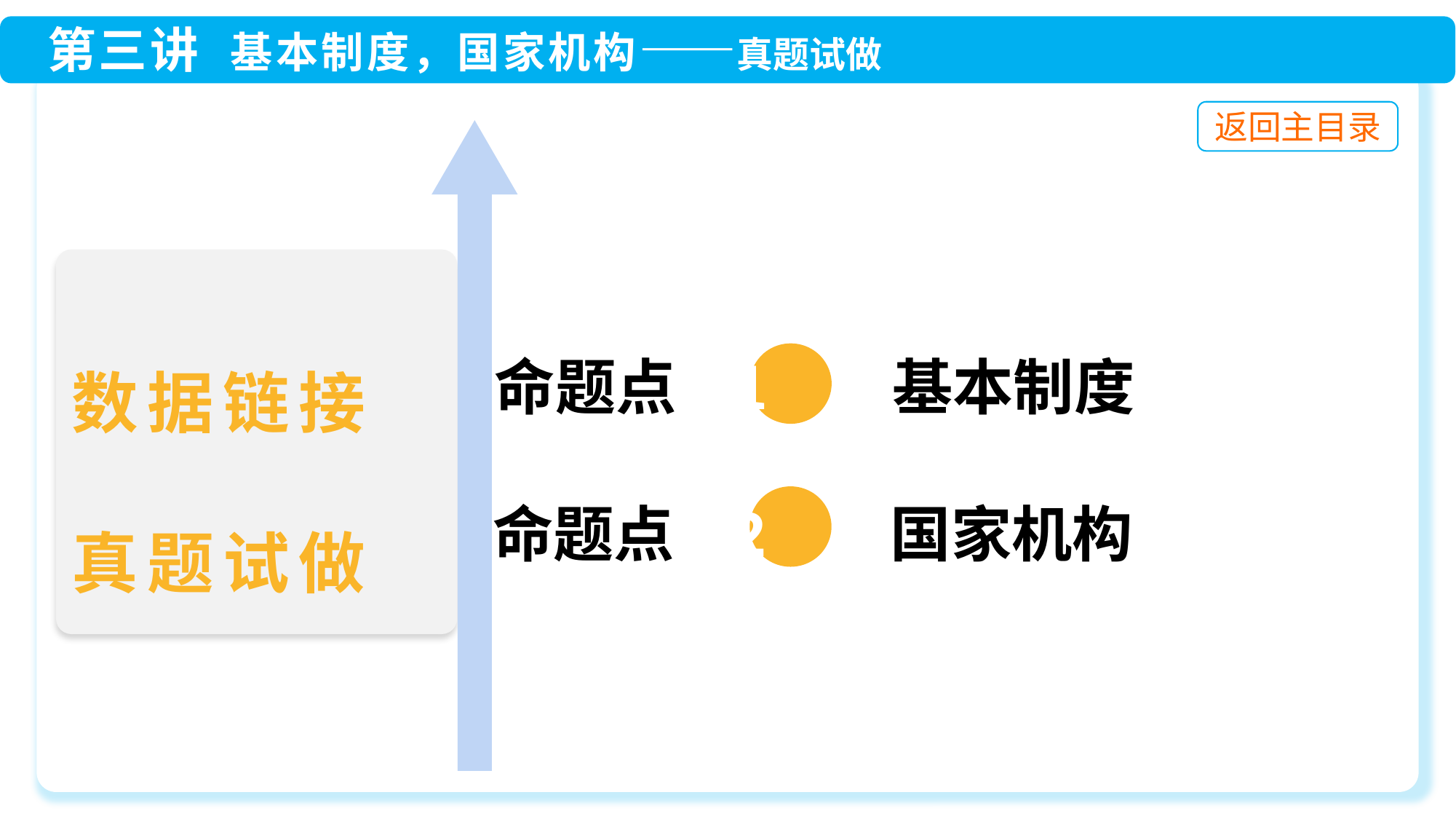

命题点   1   基本制度
命题点   2   国家机构

数据链接
真题试做